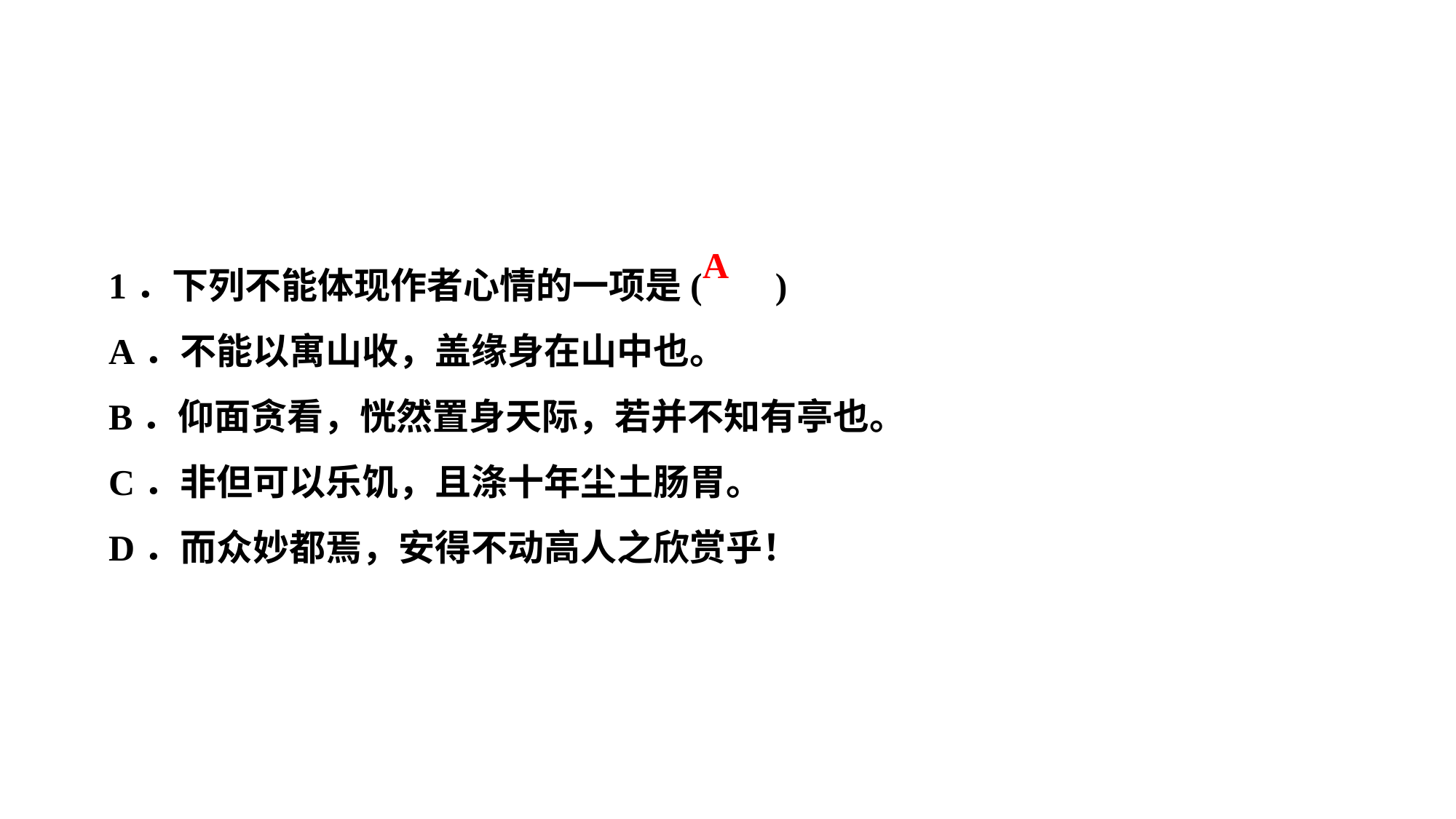

1．下列不能体现作者心情的一项是(        )
A．不能以寓山收，盖缘身在山中也。
B．仰面贪看，恍然置身天际，若并不知有亭也。
C．非但可以乐饥，且涤十年尘土肠胃。
D．而众妙都焉，安得不动高人之欣赏乎！
A